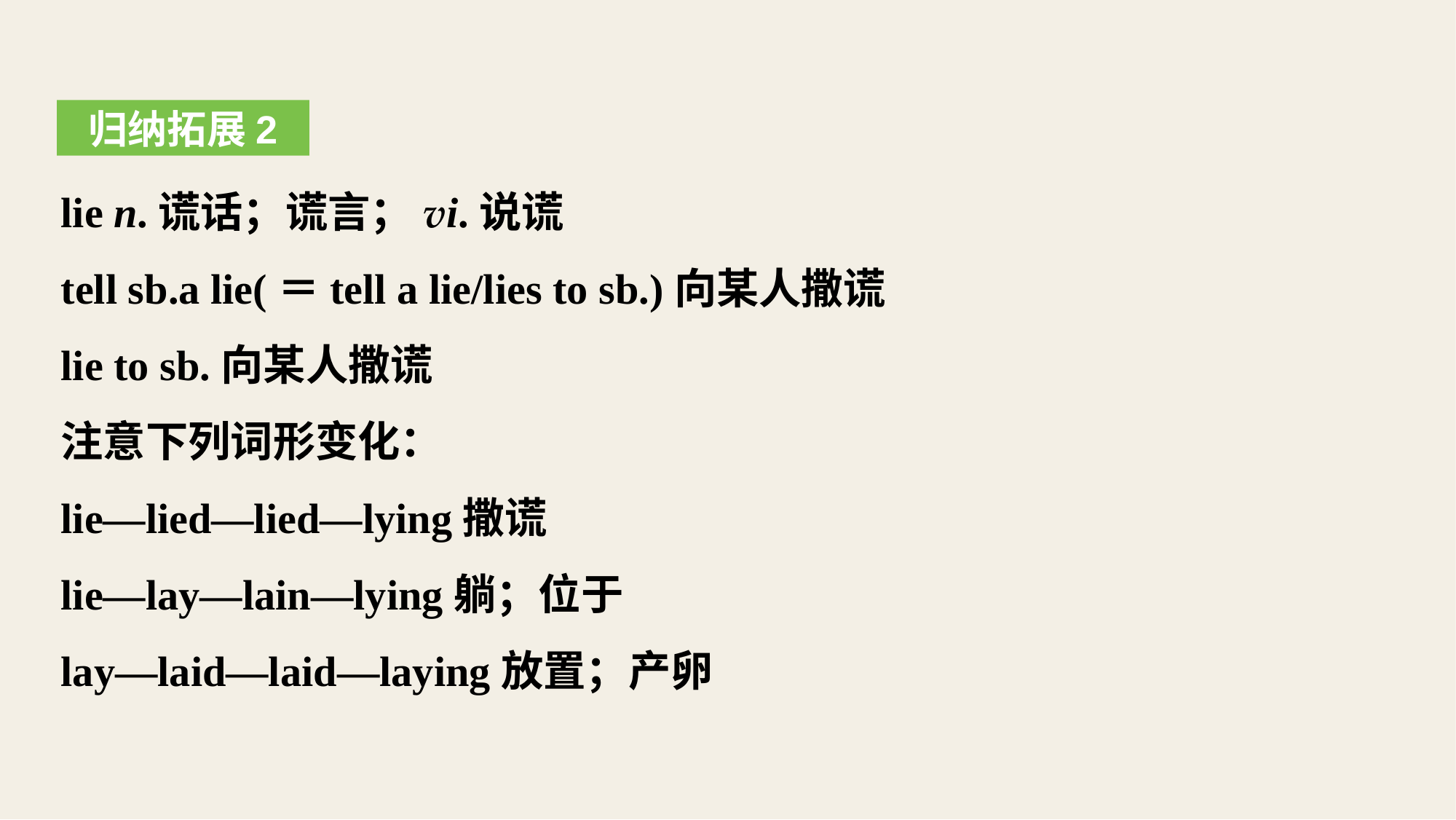

归纳拓展2
lie n.谎话；谎言；vi.说谎
tell sb.a lie(＝tell a lie/lies to sb.)向某人撒谎
lie to sb.向某人撒谎
注意下列词形变化：
lie—lied—lied—lying撒谎
lie—lay—lain—lying躺；位于
lay—laid—laid—laying放置；产卵